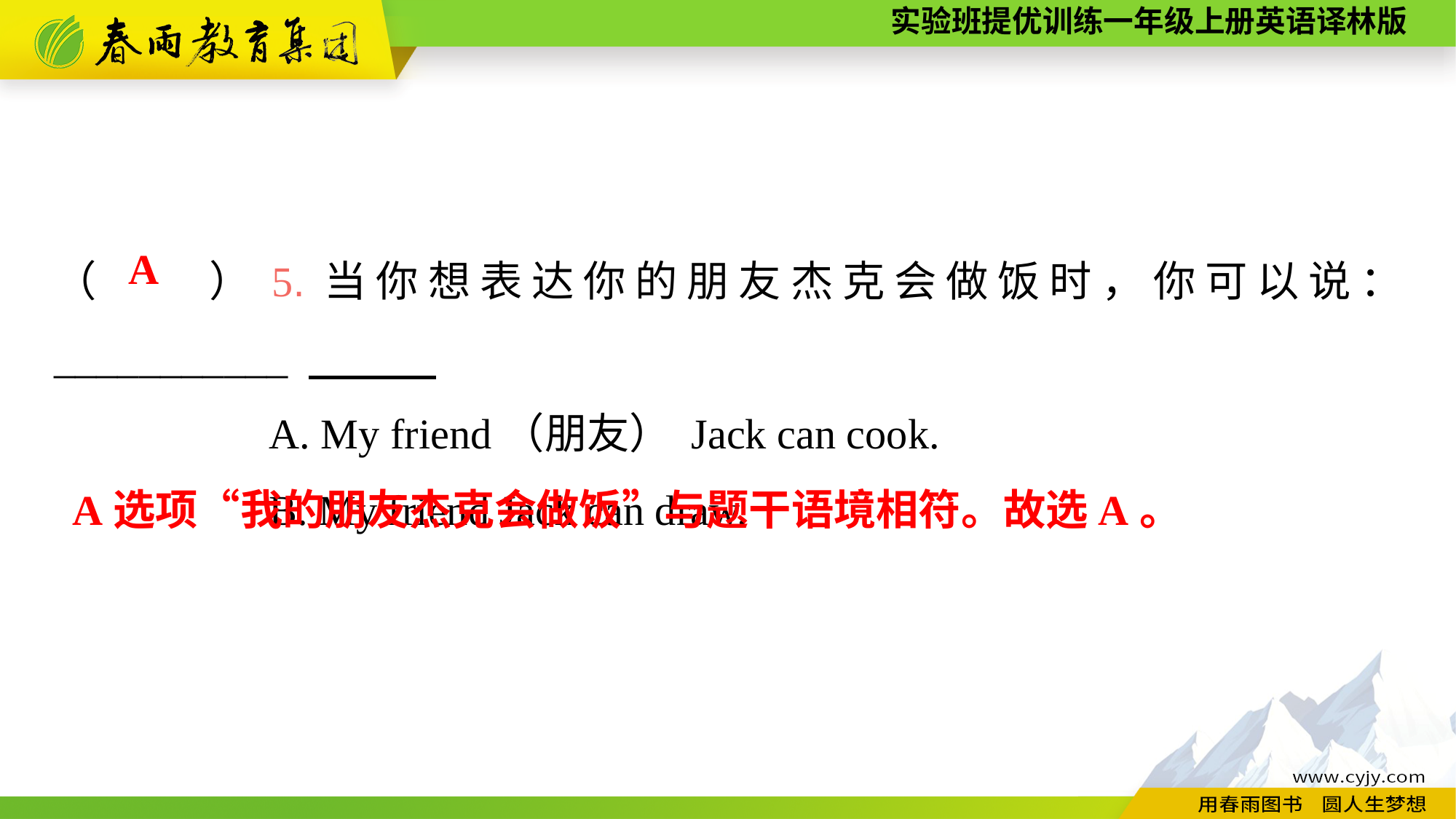

（　　）5.当你想表达你的朋友杰克会做饭时，你可以说： ___________
A. My friend（朋友） Jack can cook.
B. My friend Jack can draw.
A
A选项“我的朋友杰克会做饭”与题干语境相符。故选A。